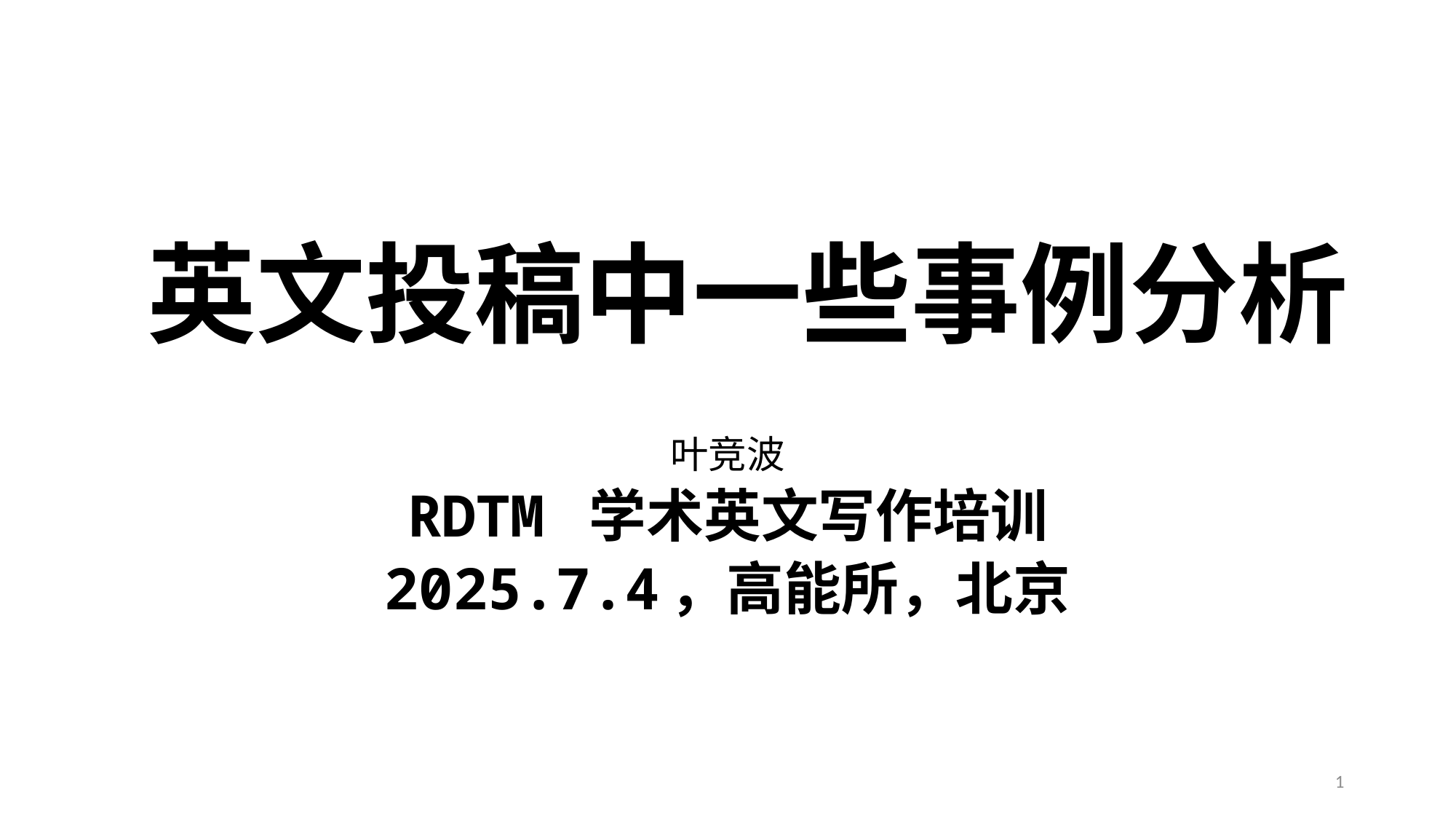

# 英文投稿中一些事例分析
叶竞波
RDTM 学术英文写作培训
2025.7.4，高能所，北京
1